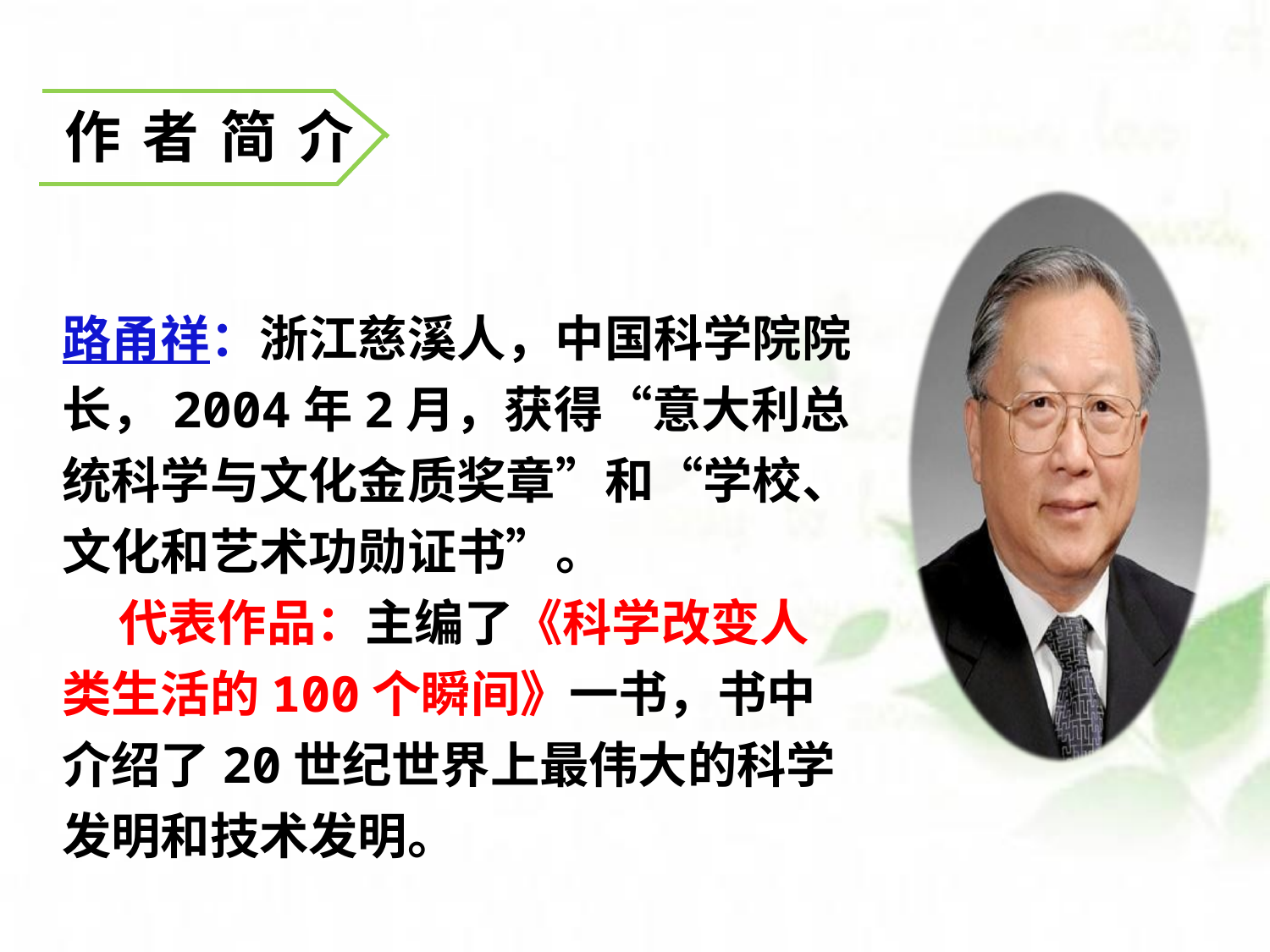

作者简介

路甬祥：浙江慈溪人，中国科学院院长，2004年2月，获得“意大利总统科学与文化金质奖章”和“学校、文化和艺术功勋证书”。
    代表作品：主编了《科学改变人类生活的100个瞬间》一书，书中介绍了20世纪世界上最伟大的科学发明和技术发明。